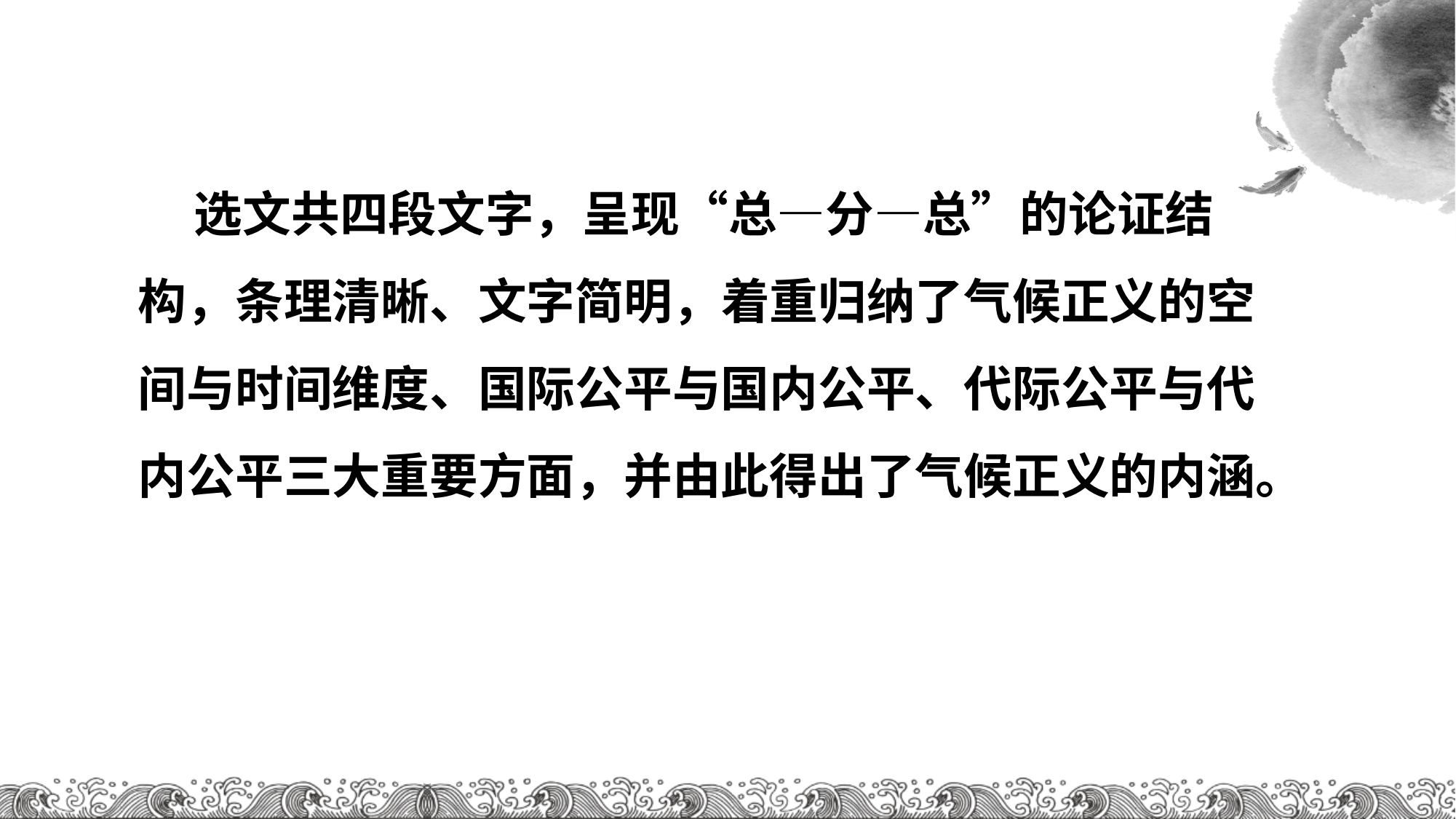

论述类文本阅读
    选文共四段文字，呈现“总—分—总”的论证结构，条理清晰、文字简明，着重归纳了气候正义的空间与时间维度、国际公平与国内公平、代际公平与代内公平三大重要方面，并由此得出了气候正义的内涵。